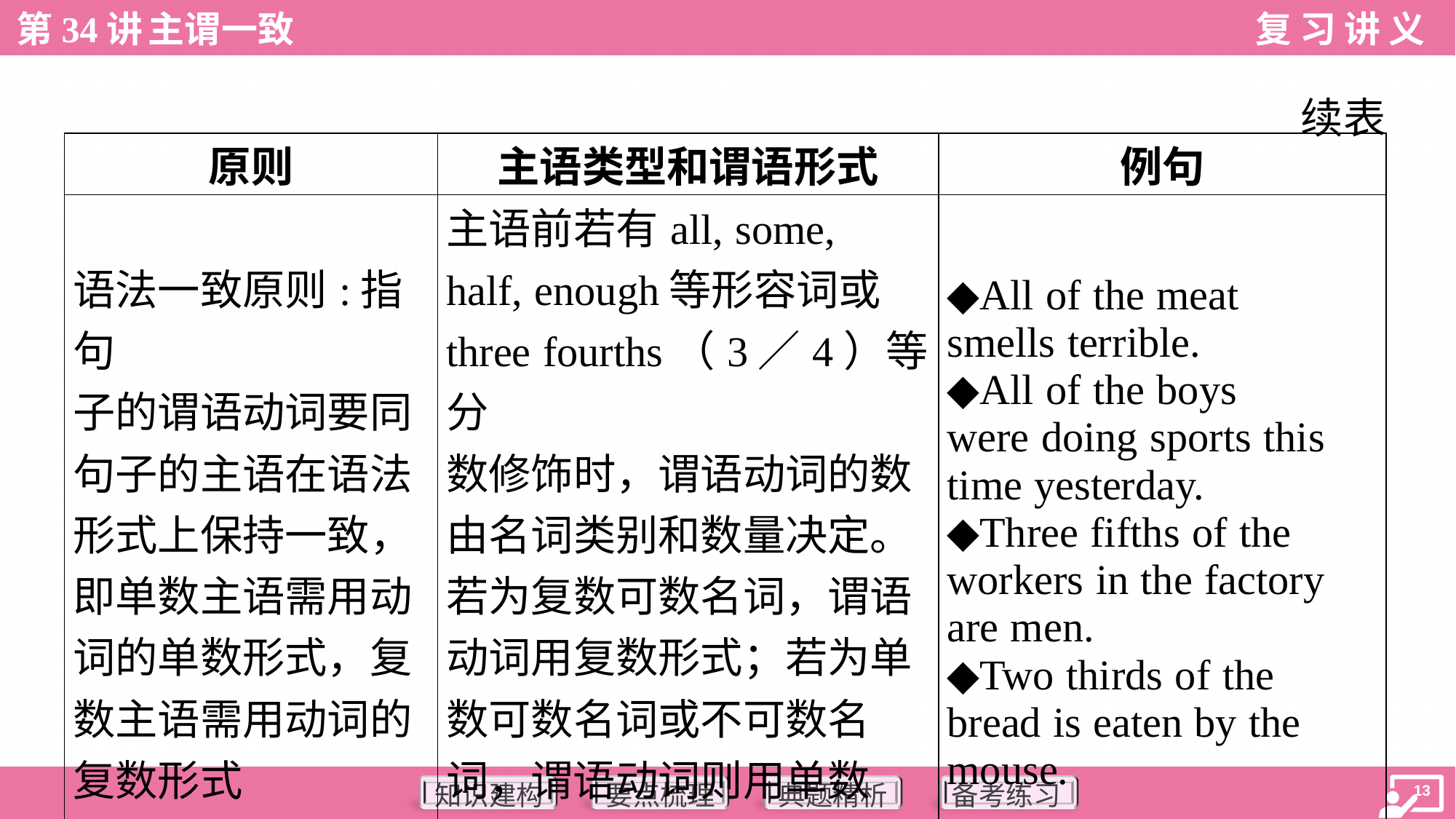

续表
| 原则 | 主语类型和谓语形式 | 例句 |
| --- | --- | --- |
| 语法一致原则:指句 子的谓语动词要同 句子的主语在语法 形式上保持一致， 即单数主语需用动 词的单数形式，复 数主语需用动词的 复数形式 | 主语前若有all, some, half, enough等形容词或 three fourths（3／4）等分 数修饰时，谓语动词的数 由名词类别和数量决定。 若为复数可数名词，谓语 动词用复数形式；若为单 数可数名词或不可数名 词，谓语动词则用单数 形式 | ◆All of the meat smells terrible. ◆All of the boys were doing sports this time yesterday. ◆Three fifths of the workers in the factory are men. ◆Two thirds of the bread is eaten by the mouse. |